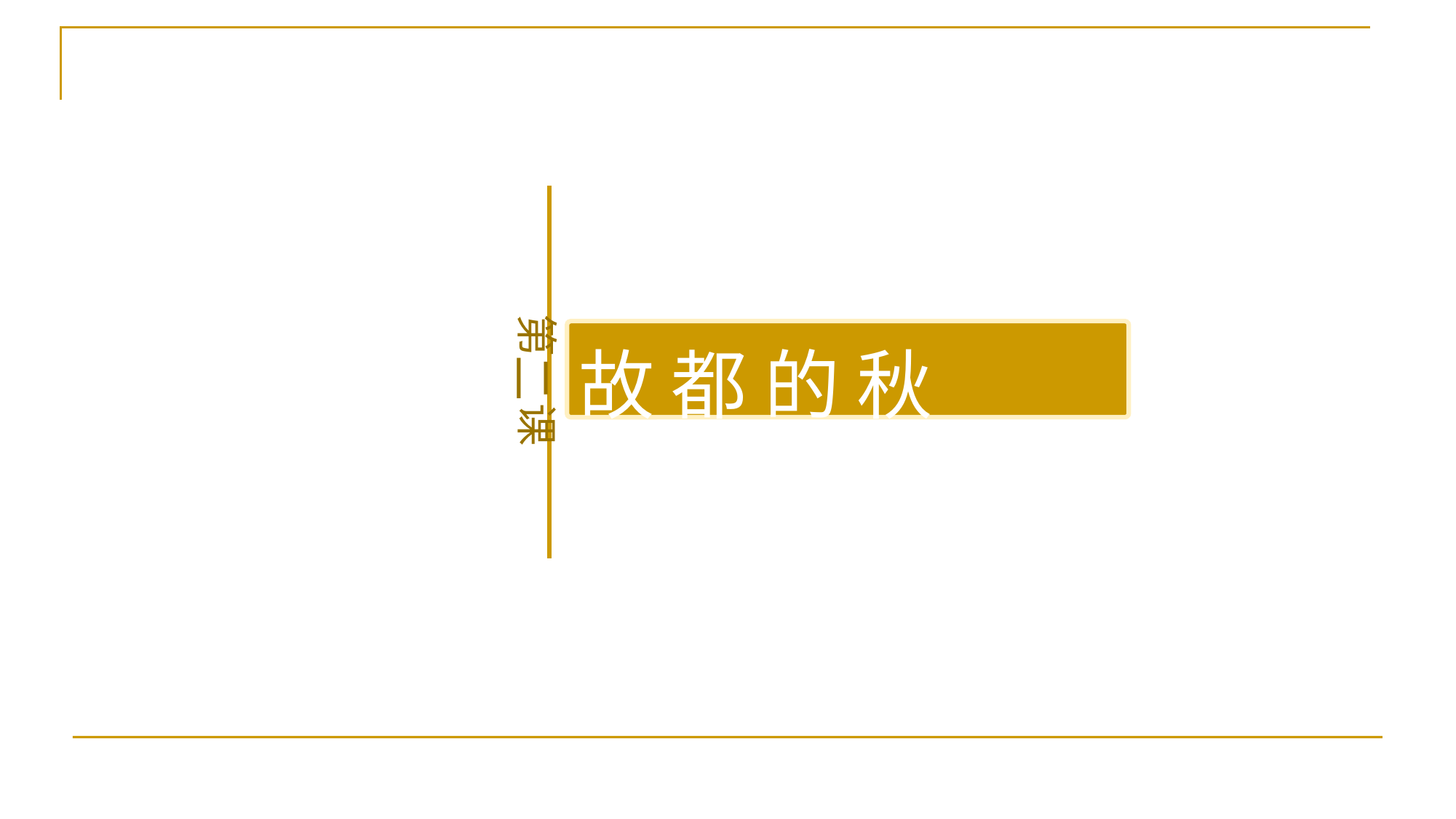

二
第     课
故 都 的 秋